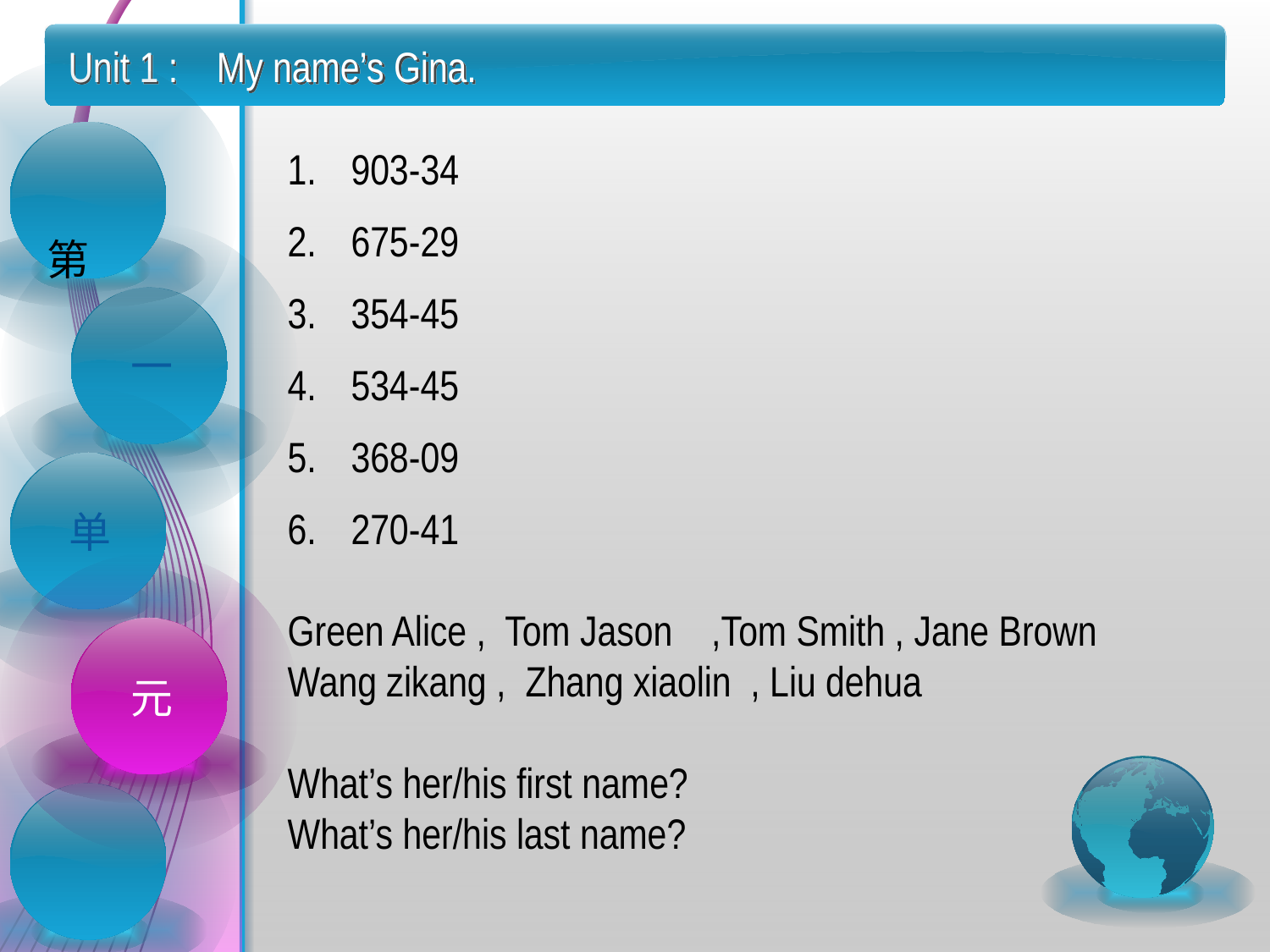

Unit 1 :    My name’s Gina.

903-34
675-29
354-45
534-45
368-09
270-41

Green Alice ,  Tom Jason    ,Tom Smith , Jane Brown
Wang zikang ,  Zhang xiaolin  , Liu dehua

What’s her/his first name?
What’s her/his last name?

   第

一

单

元